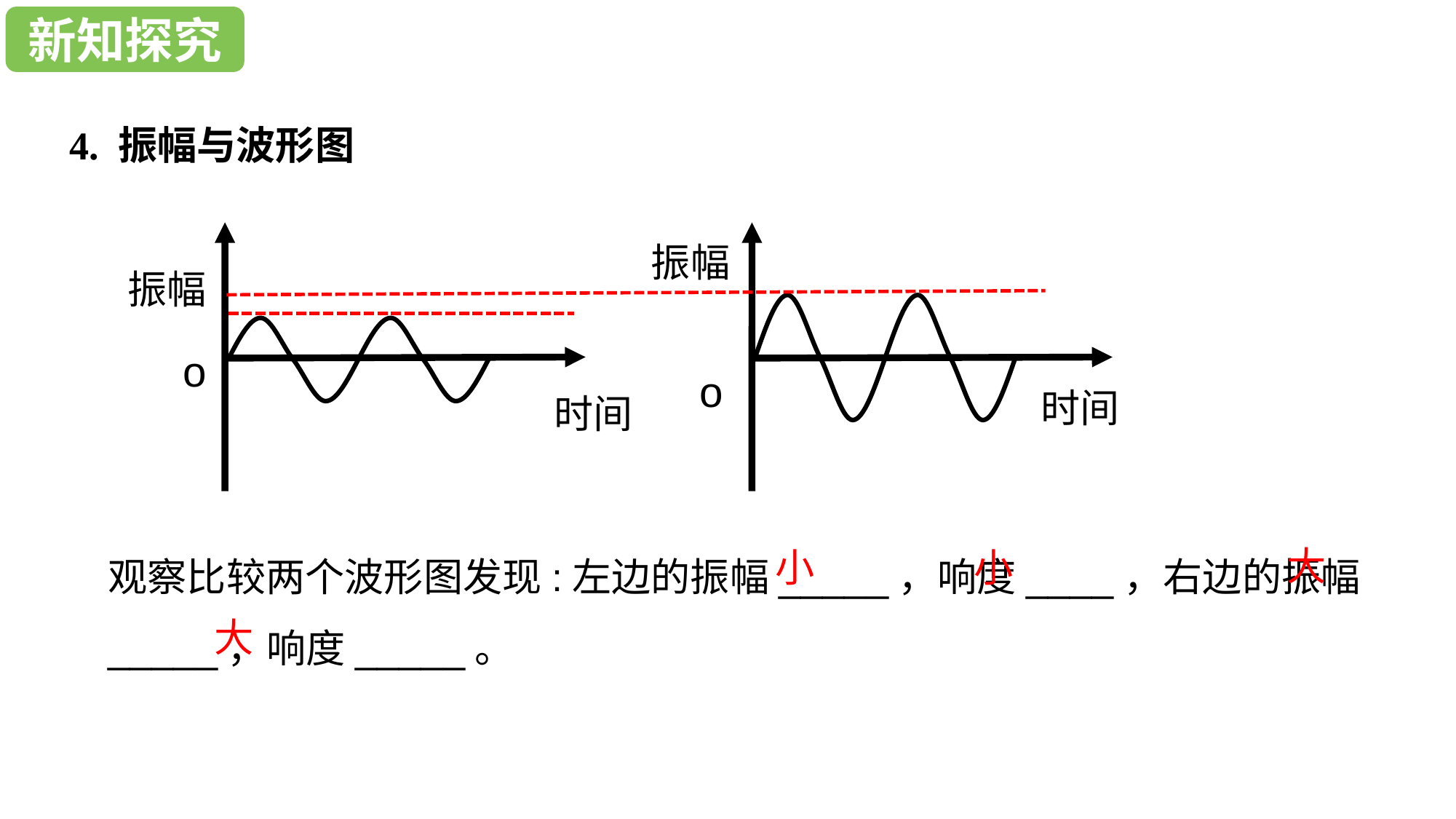

新知探究
新知探究
4. 振幅与波形图

o

振幅
振幅

o

时间
时间
观察比较两个波形图发现:左边的振幅_____，响度____，右边的振幅_____，响度_____。
大
小
小
大